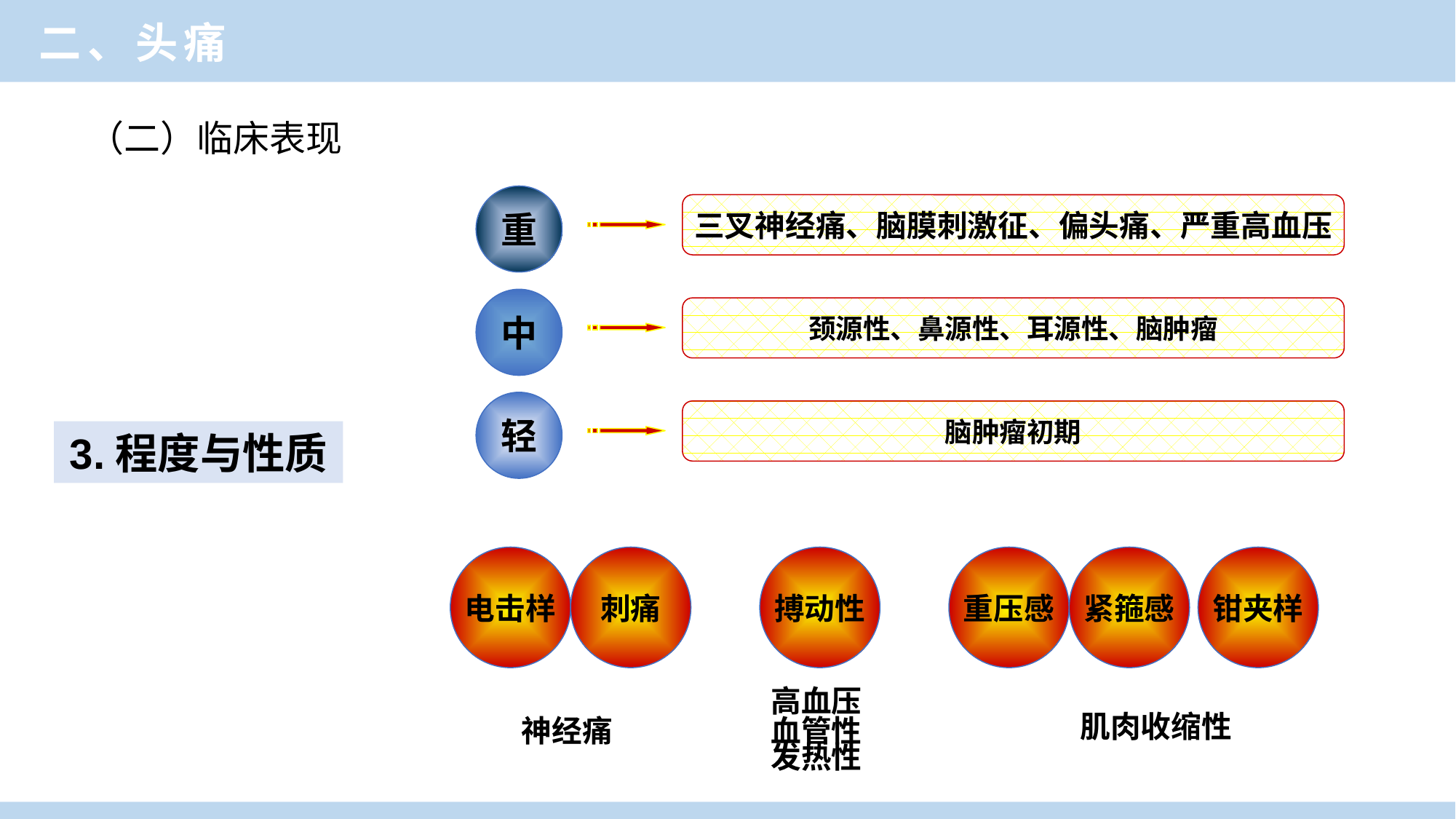

二、头痛
（二）临床表现
重
三叉神经痛、脑膜刺激征、偏头痛、严重高血压

中
颈源性、鼻源性、耳源性、脑肿瘤

轻
脑肿瘤初期

电击样
刺痛
搏动性
重压感
紧箍感
钳夹样
高血压
血管性
发热性
肌肉收缩性
神经痛
3.程度与性质